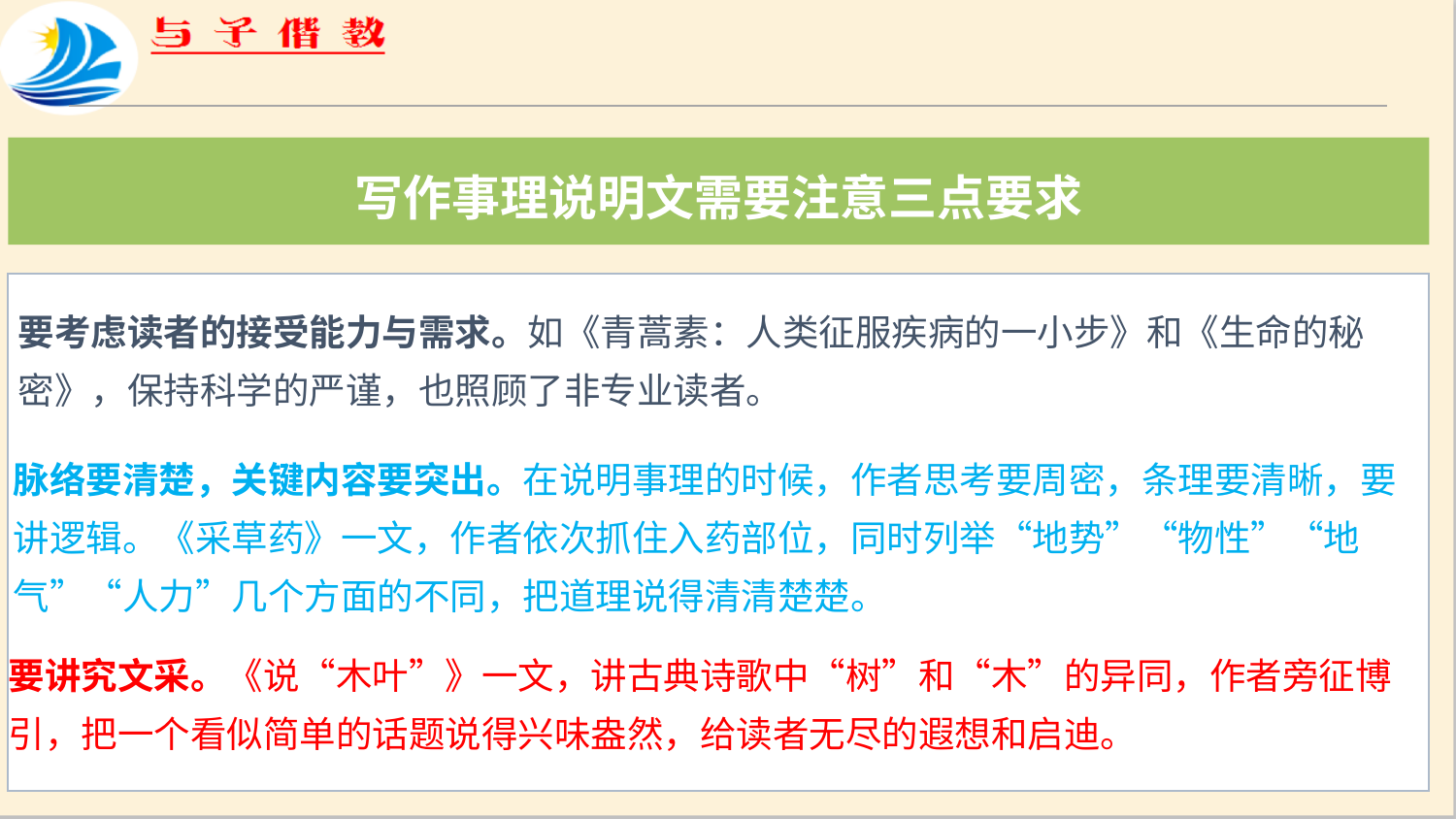

写作事理说明文需要注意三点要求

要考虑读者的接受能力与需求。如《青蒿素：人类征服疾病的一小步》和《生命的秘密》，保持科学的严谨，也照顾了非专业读者。
脉络要清楚，关键内容要突出。在说明事理的时候，作者思考要周密，条理要清晰，要讲逻辑。《采草药》一文，作者依次抓住入药部位，同时列举“地势”“物性”“地气”“人力”几个方面的不同，把道理说得清清楚楚。
要讲究文采。《说“木叶”》一文，讲古典诗歌中“树”和“木”的异同，作者旁征博引，把一个看似简单的话题说得兴味盎然，给读者无尽的遐想和启迪。